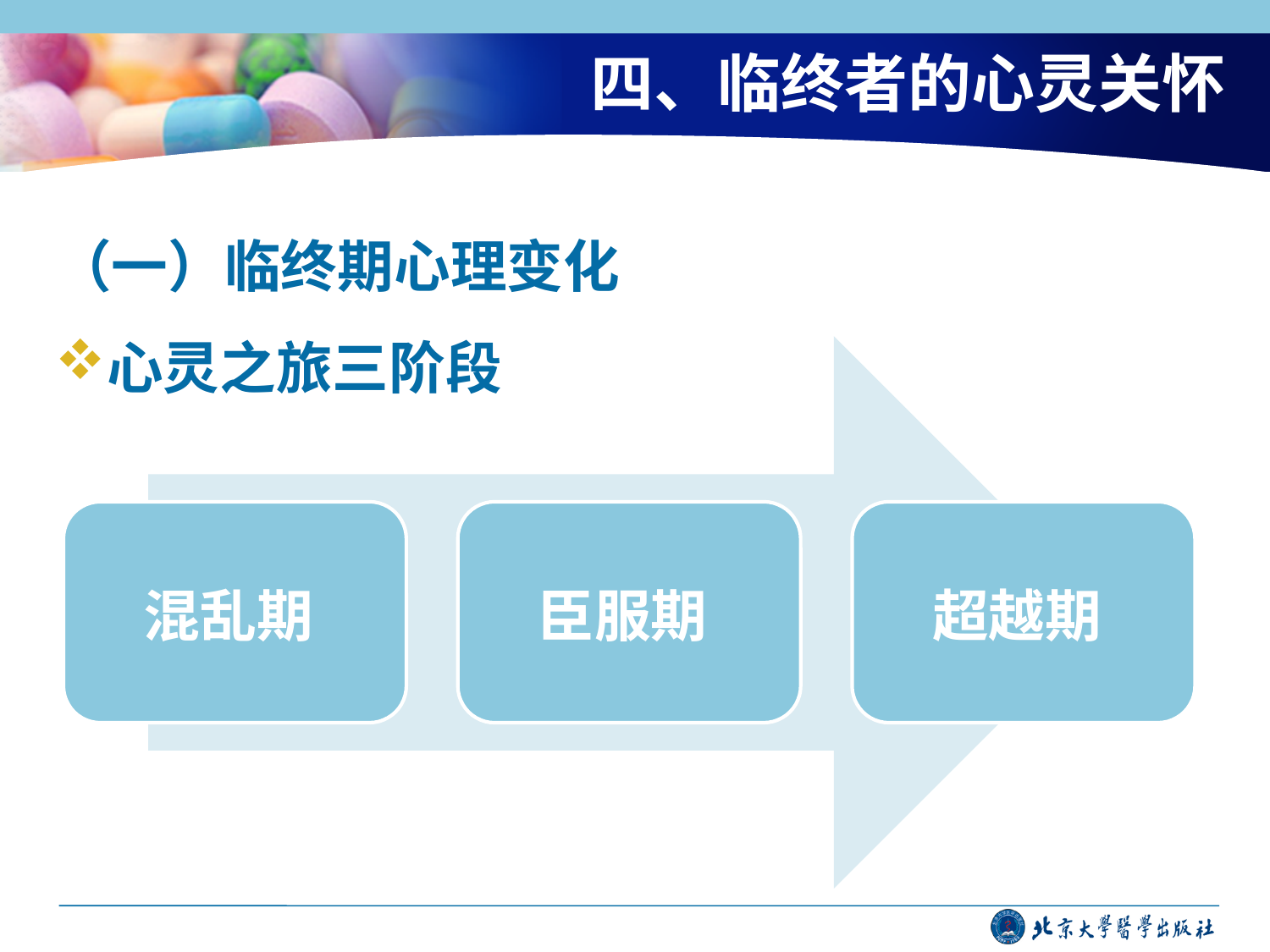

# 四、临终者的心灵关怀
（一）临终期心理变化
心灵之旅三阶段
混乱期
臣服期
超越期